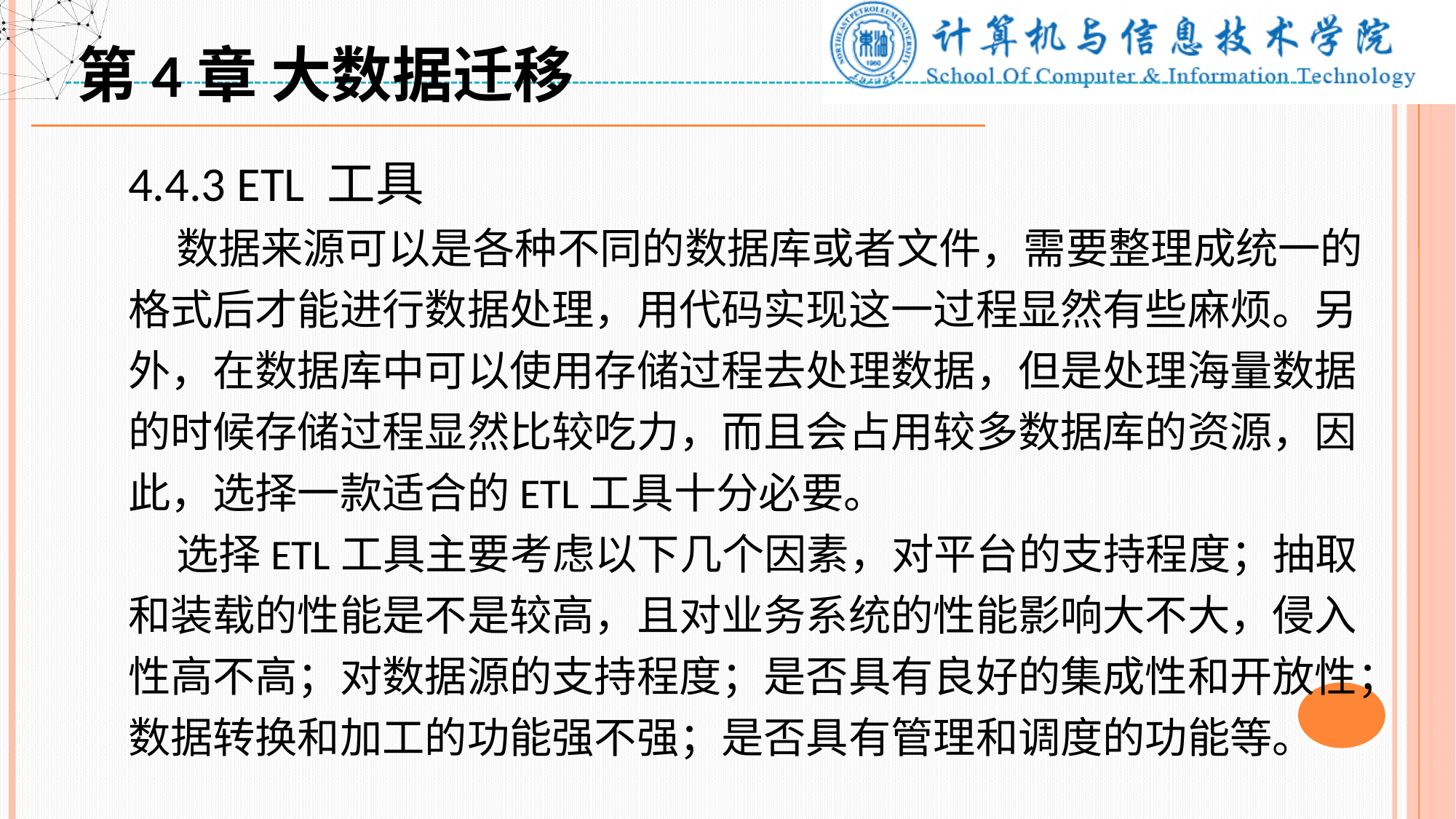

第4章 大数据迁移
4.4.3 ETL 工具
    数据来源可以是各种不同的数据库或者文件，需要整理成统一的格式后才能进行数据处理，用代码实现这一过程显然有些麻烦。另外，在数据库中可以使用存储过程去处理数据，但是处理海量数据的时候存储过程显然比较吃力，而且会占用较多数据库的资源，因此，选择一款适合的ETL工具十分必要。
    选择ETL工具主要考虑以下几个因素，对平台的支持程度；抽取和装载的性能是不是较高，且对业务系统的性能影响大不大，侵入性高不高；对数据源的支持程度；是否具有良好的集成性和开放性；数据转换和加工的功能强不强；是否具有管理和调度的功能等。